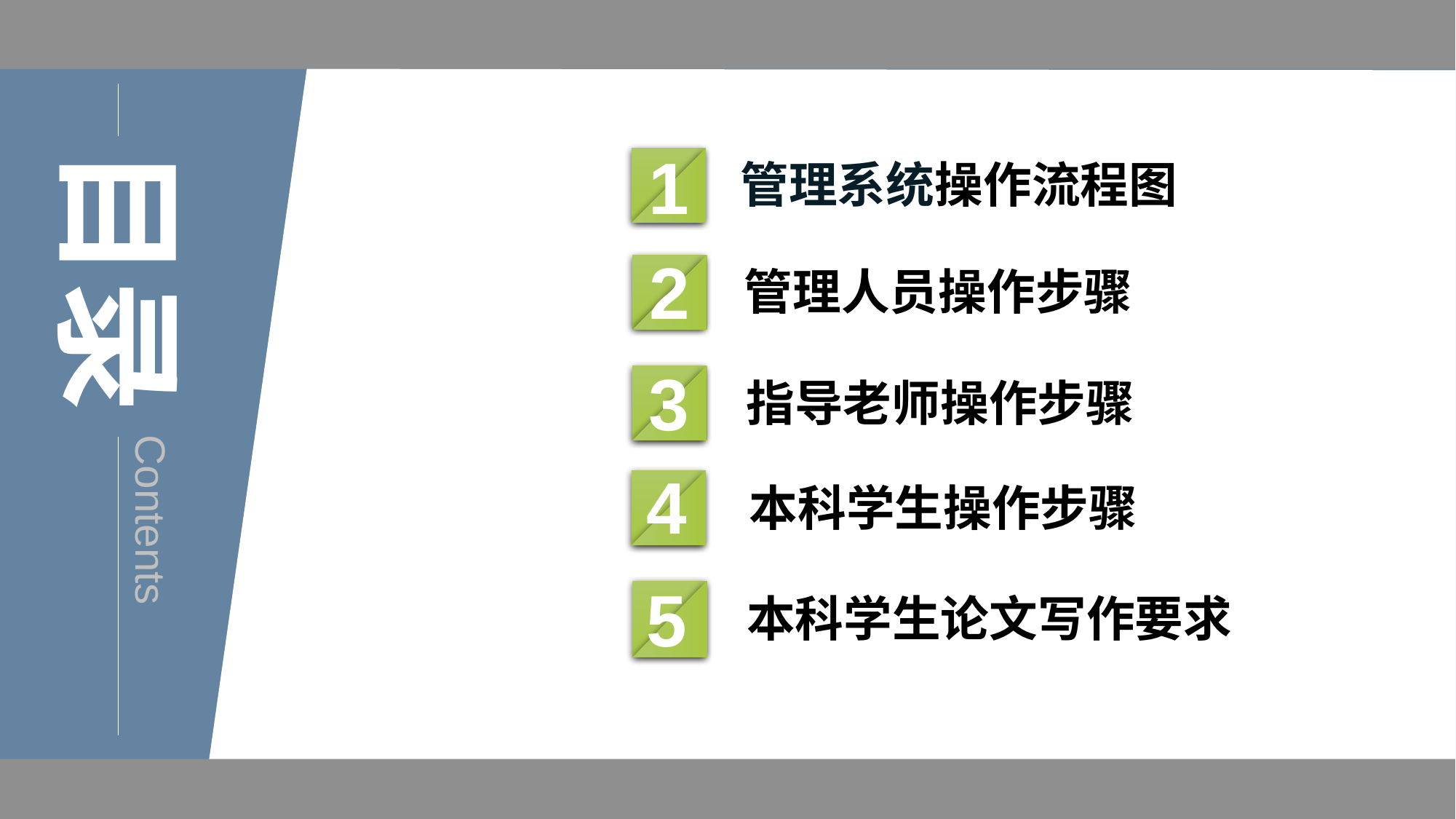

1
管理系统操作流程图

2
管理人员操作步骤

3

指导老师操作步骤
4

本科学生操作步骤
5

4
本科学生论文写作要求